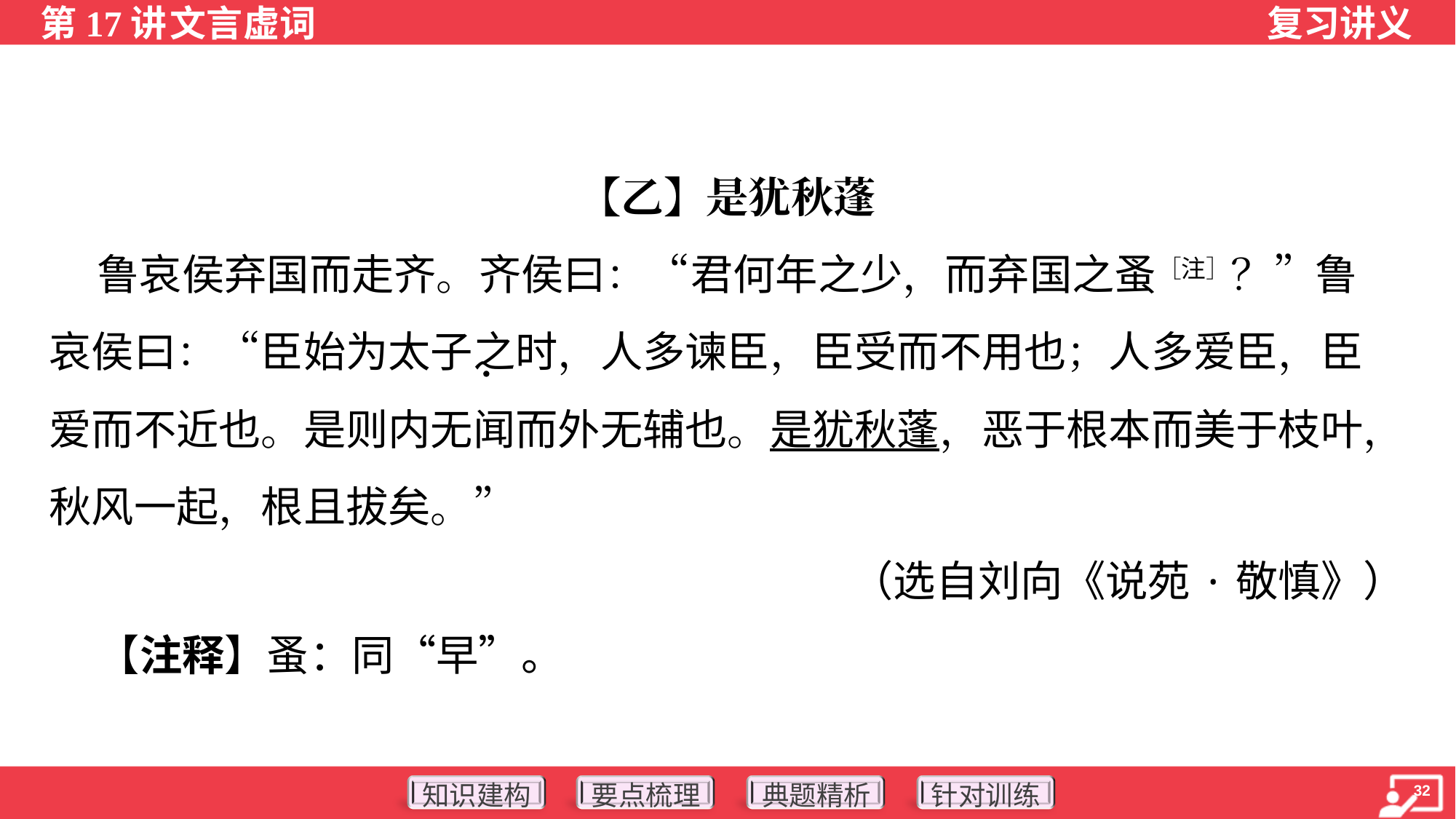

【乙】是犹秋蓬
    鲁哀侯弃国而走齐。齐侯曰：“君何年之少，而弃国之蚤［注］？”鲁
哀侯曰：“臣始为太子之时，人多谏臣，臣受而不用也；人多爱臣，臣
爱而不近也。是则内无闻而外无辅也。是犹秋蓬，恶于根本而美于枝叶，
秋风一起，根且拔矣。”
（选自刘向《说苑·敬慎》）
    【注释】蚤：同“早”。